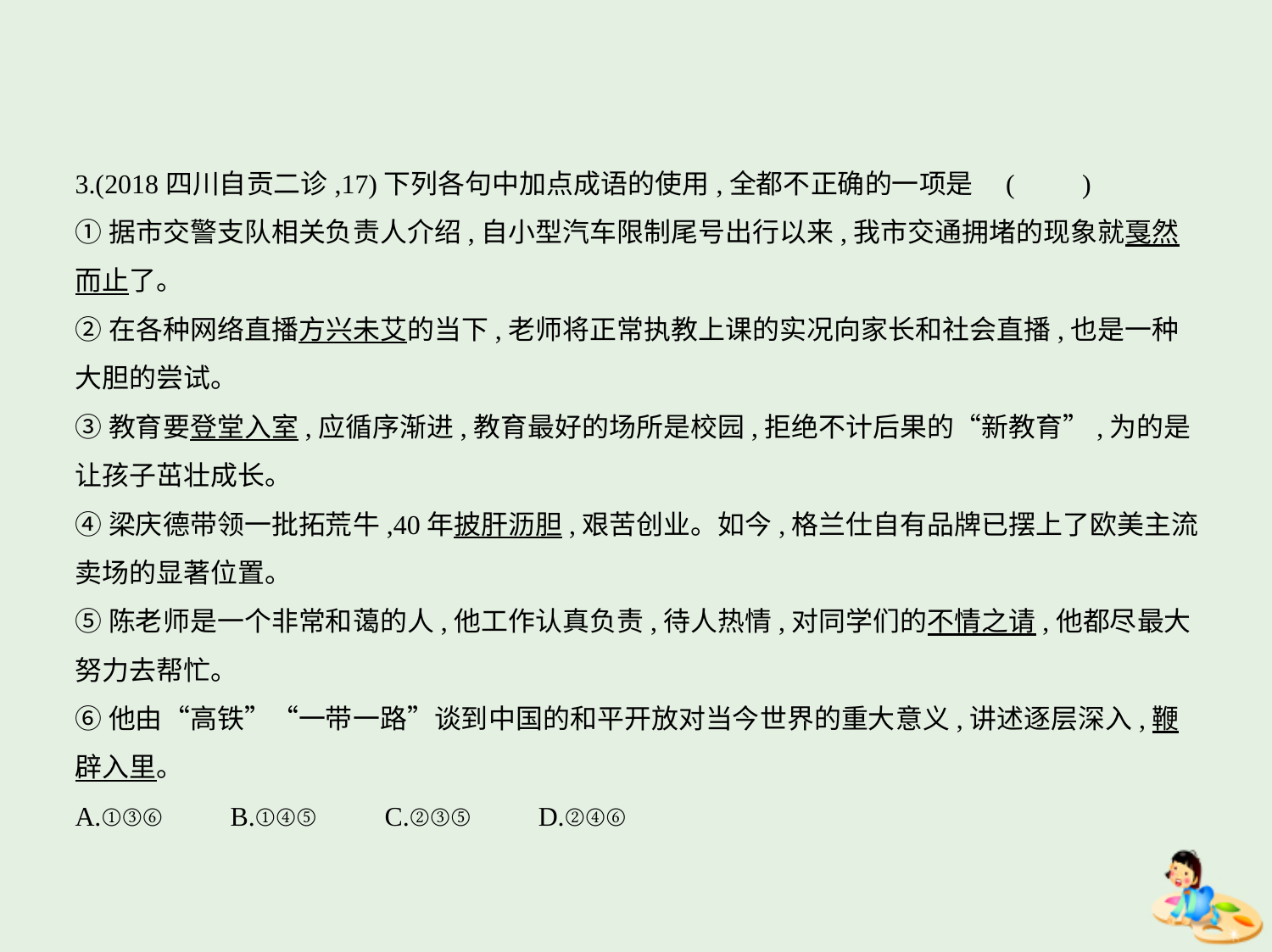

3.(2018四川自贡二诊,17)下列各句中加点成语的使用,全都不正确的一项是 (　　)
①据市交警支队相关负责人介绍,自小型汽车限制尾号出行以来,我市交通拥堵的现象就戛然
而止了。
②在各种网络直播方兴未艾的当下,老师将正常执教上课的实况向家长和社会直播,也是一种
大胆的尝试。
③教育要登堂入室,应循序渐进,教育最好的场所是校园,拒绝不计后果的“新教育”,为的是
让孩子茁壮成长。
④梁庆德带领一批拓荒牛,40年披肝沥胆,艰苦创业。如今,格兰仕自有品牌已摆上了欧美主流
卖场的显著位置。
⑤陈老师是一个非常和蔼的人,他工作认真负责,待人热情,对同学们的不情之请,他都尽最大
努力去帮忙。
⑥他由“高铁”“一带一路”谈到中国的和平开放对当今世界的重大意义,讲述逐层深入,鞭
辟入里。
A.①③⑥　　B.①④⑤          C.②③⑤　　D.②④⑥